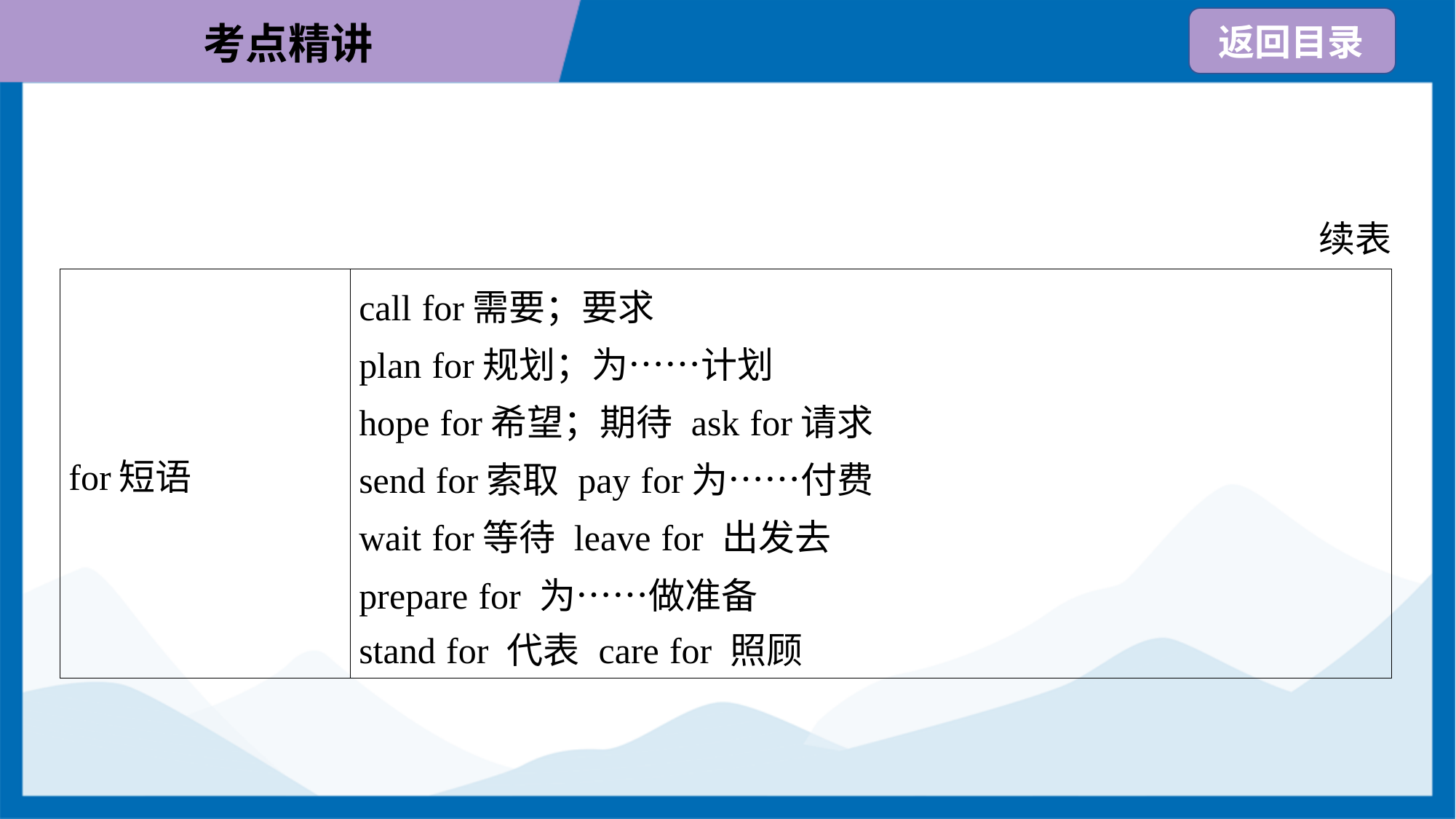

续表
| for短语 | call for需要；要求 plan for规划；为……计划 hope for希望；期待 ask for请求 send for索取 pay for为……付费 wait for等待 leave for 出发去 prepare for 为……做准备 stand for 代表 care for 照顾 |
| --- | --- |